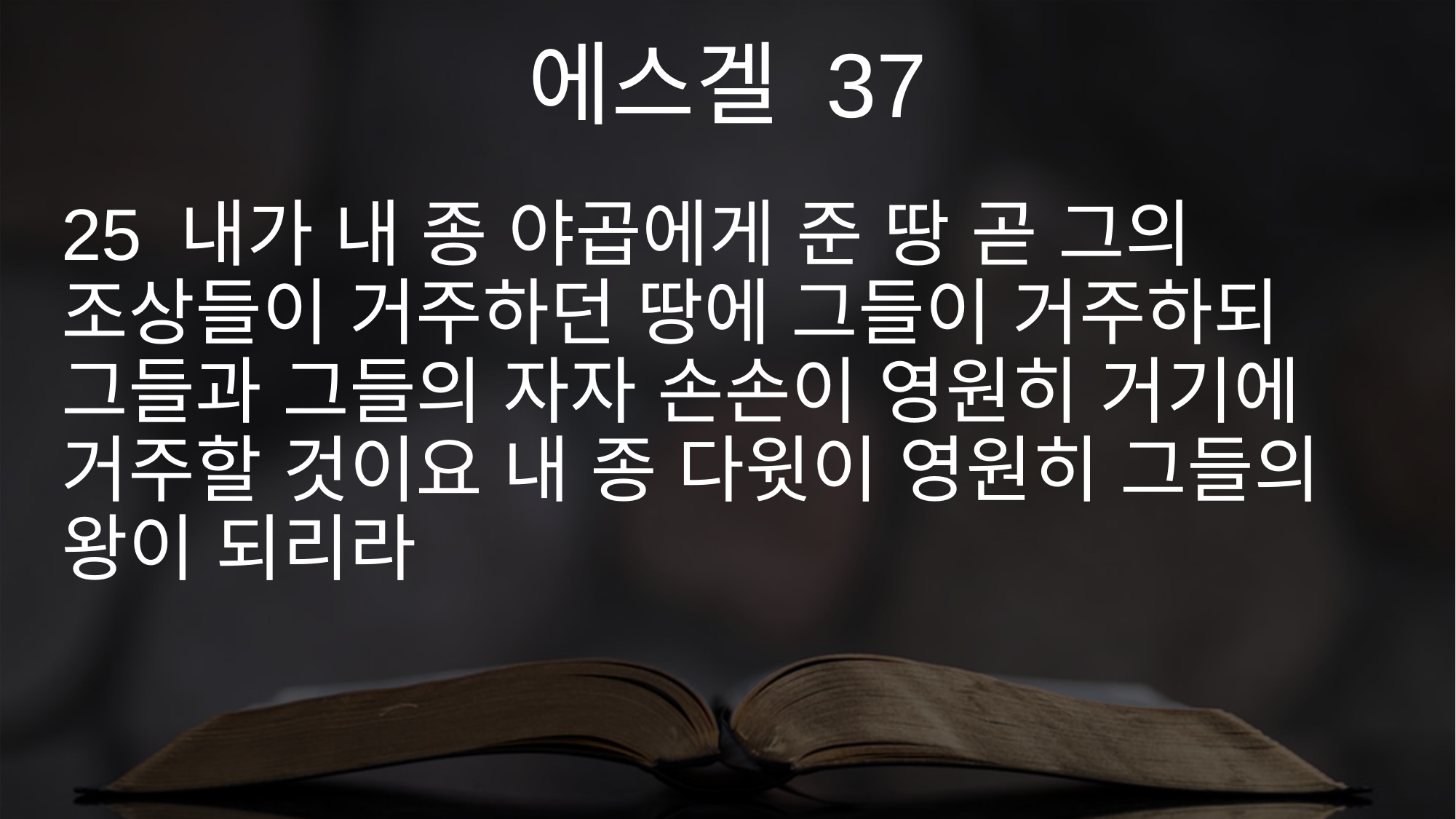

에스겔 37
25 내가 내 종 야곱에게 준 땅 곧 그의 조상들이 거주하던 땅에 그들이 거주하되 그들과 그들의 자자 손손이 영원히 거기에 거주할 것이요 내 종 다윗이 영원히 그들의 왕이 되리라